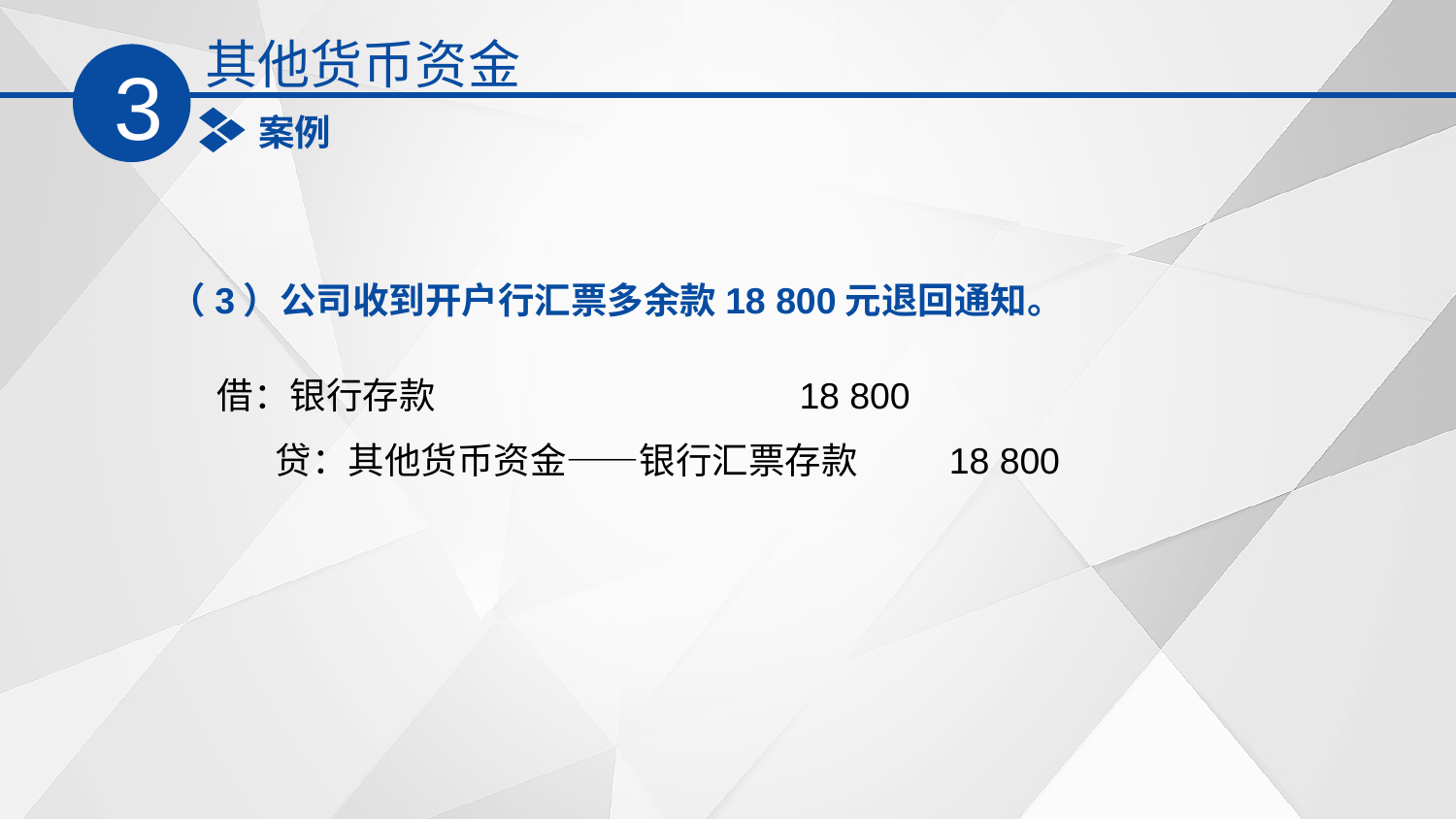

其他货币资金
3

案例

（3）公司收到开户行汇票多余款18 800元退回通知。
借：银行存款                                           18 800
      贷：其他货币资金——银行汇票存款          18 800